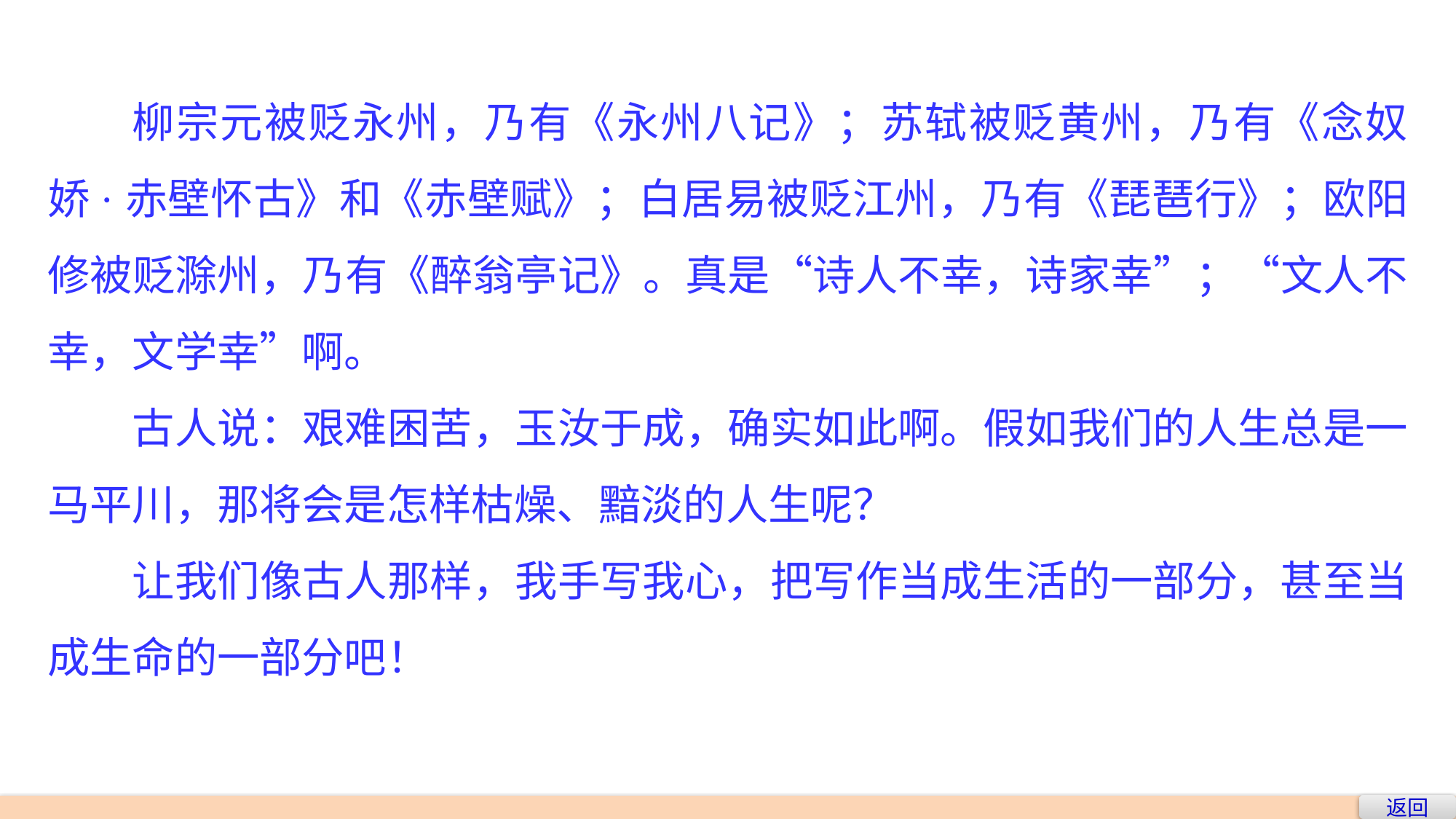

柳宗元被贬永州，乃有《永州八记》；苏轼被贬黄州，乃有《念奴娇·赤壁怀古》和《赤壁赋》；白居易被贬江州，乃有《琵琶行》；欧阳修被贬滁州，乃有《醉翁亭记》。真是“诗人不幸，诗家幸”；“文人不幸，文学幸”啊。
古人说：艰难困苦，玉汝于成，确实如此啊。假如我们的人生总是一马平川，那将会是怎样枯燥、黯淡的人生呢？
让我们像古人那样，我手写我心，把写作当成生活的一部分，甚至当成生命的一部分吧！
返回